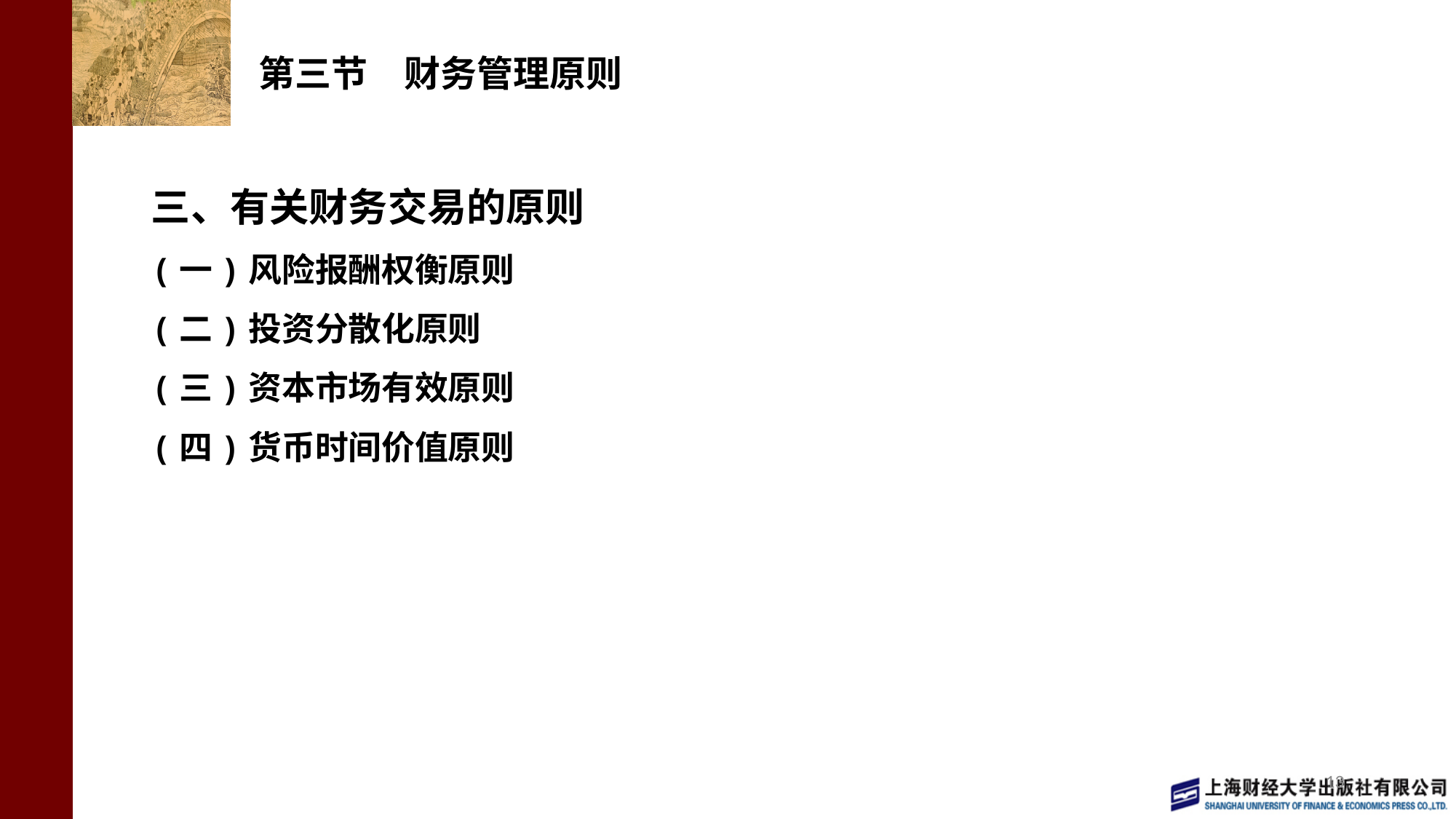

# 第三节　财务管理原则
三、有关财务交易的原则
(一)风险报酬权衡原则
(二)投资分散化原则
(三)资本市场有效原则
(四)货币时间价值原则

13